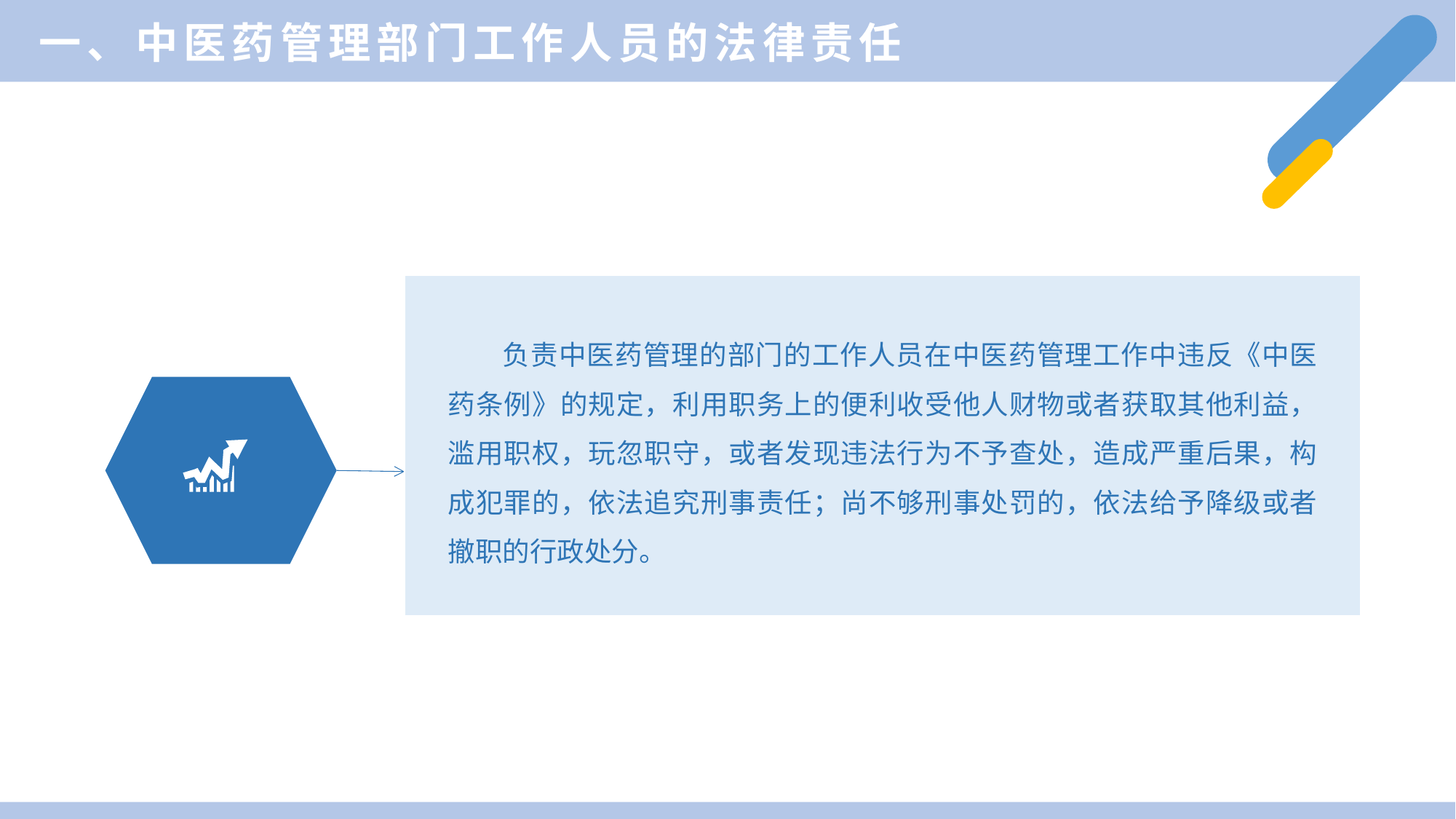

一、中医药管理部门工作人员的法律责任

负责中医药管理的部门的工作人员在中医药管理工作中违反《中医药条例》的规定，利用职务上的便利收受他人财物或者获取其他利益，滥用职权，玩忽职守，或者发现违法行为不予查处，造成严重后果，构成犯罪的，依法追究刑事责任；尚不够刑事处罚的，依法给予降级或者撤职的行政处分。